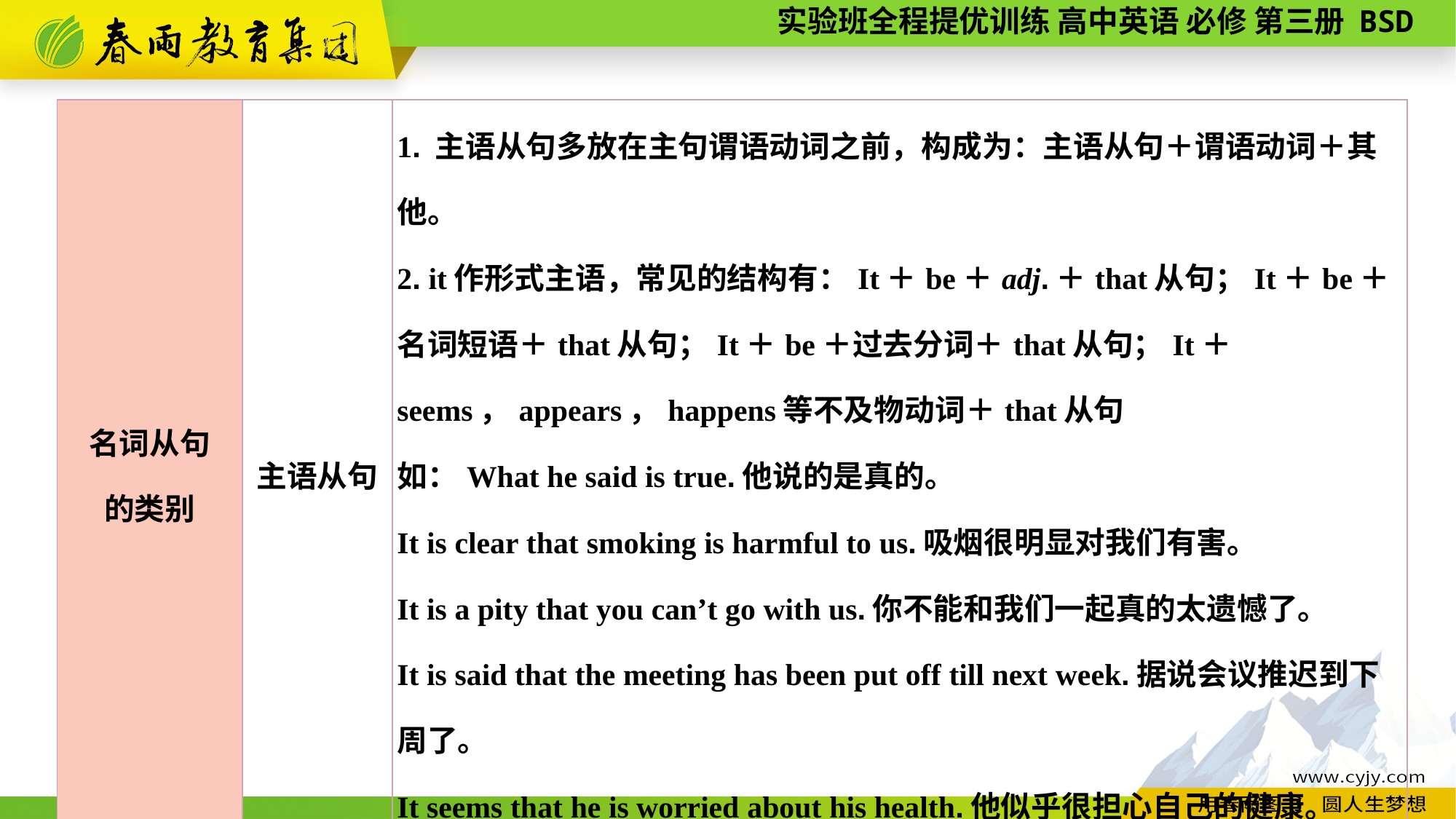

| 名词从句 的类别 | 主语从句 | 1. 主语从句多放在主句谓语动词之前，构成为：主语从句＋谓语动词＋其他。 2. it作形式主语，常见的结构有：It＋be＋adj.＋that从句；It＋be＋名词短语＋that从句；It＋be＋过去分词＋that从句；It＋seems，appears，happens等不及物动词＋that从句 如：What he said is true.他说的是真的。 It is clear that smoking is harmful to us.吸烟很明显对我们有害。 It is a pity that you can’t go with us.你不能和我们一起真的太遗憾了。 It is said that the meeting has been put off till next week.据说会议推迟到下周了。 It seems that he is worried about his health.他似乎很担心自己的健康。 |
| --- | --- | --- |